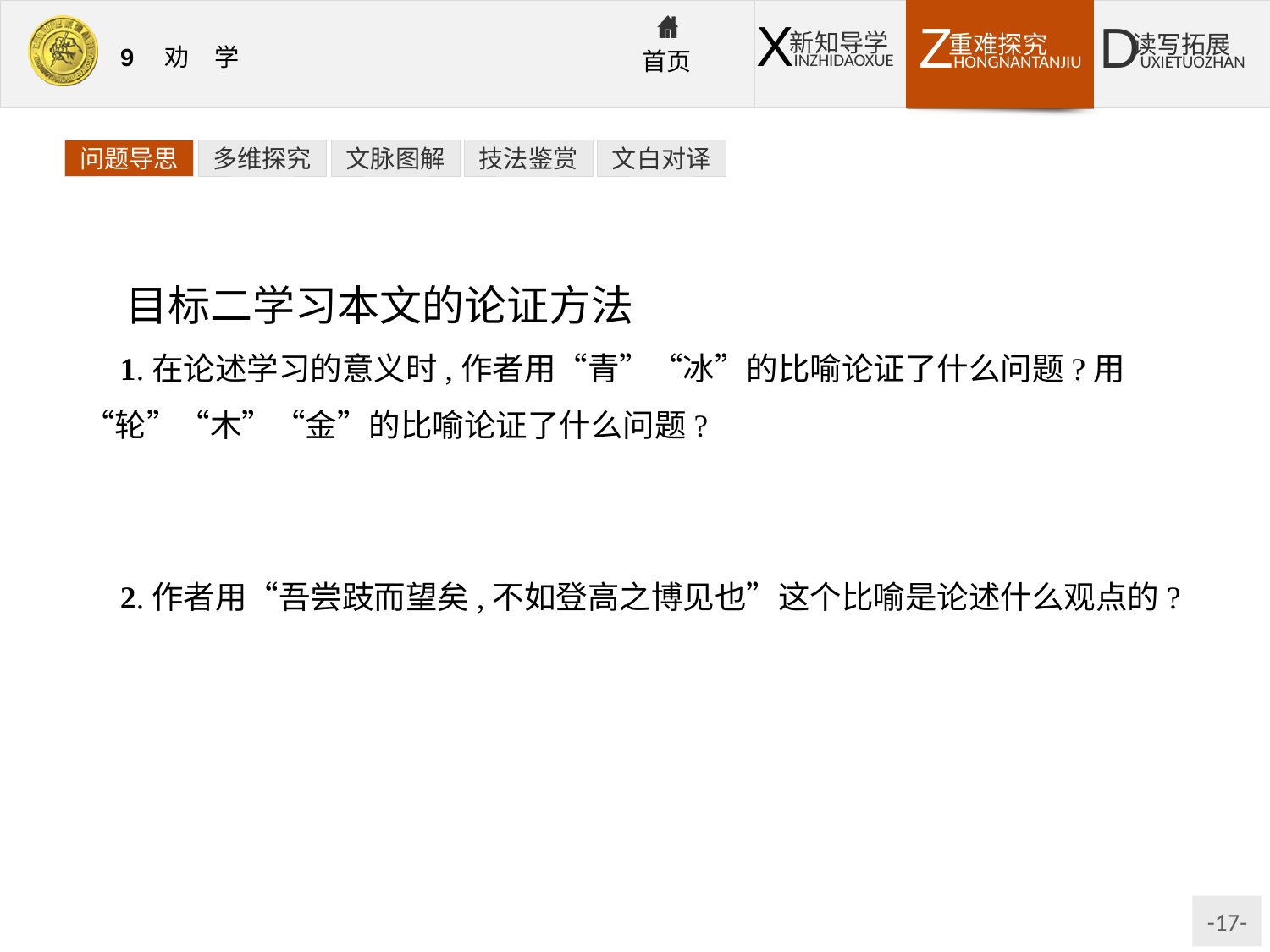

问题导思
多维探究
文脉图解
技法鉴赏
文白对译
目标二学习本文的论证方法
1.在论述学习的意义时,作者用“青”“冰”的比喻论证了什么问题?用“轮”“木”“金”的比喻论证了什么问题?
提示:“青”“冰”的比喻论证了学习可以提高人的水平;“轮”“木”“金”的比喻论证了学习可以改造人的品性。这五个比喻论述了学习的意义。
2.作者用“吾尝跂而望矣,不如登高之博见也”这个比喻是论述什么观点的?
提示:这个比喻是论述“吾尝终日而思矣,不如须臾之所学也”这个观点的,强调了学习的作用。